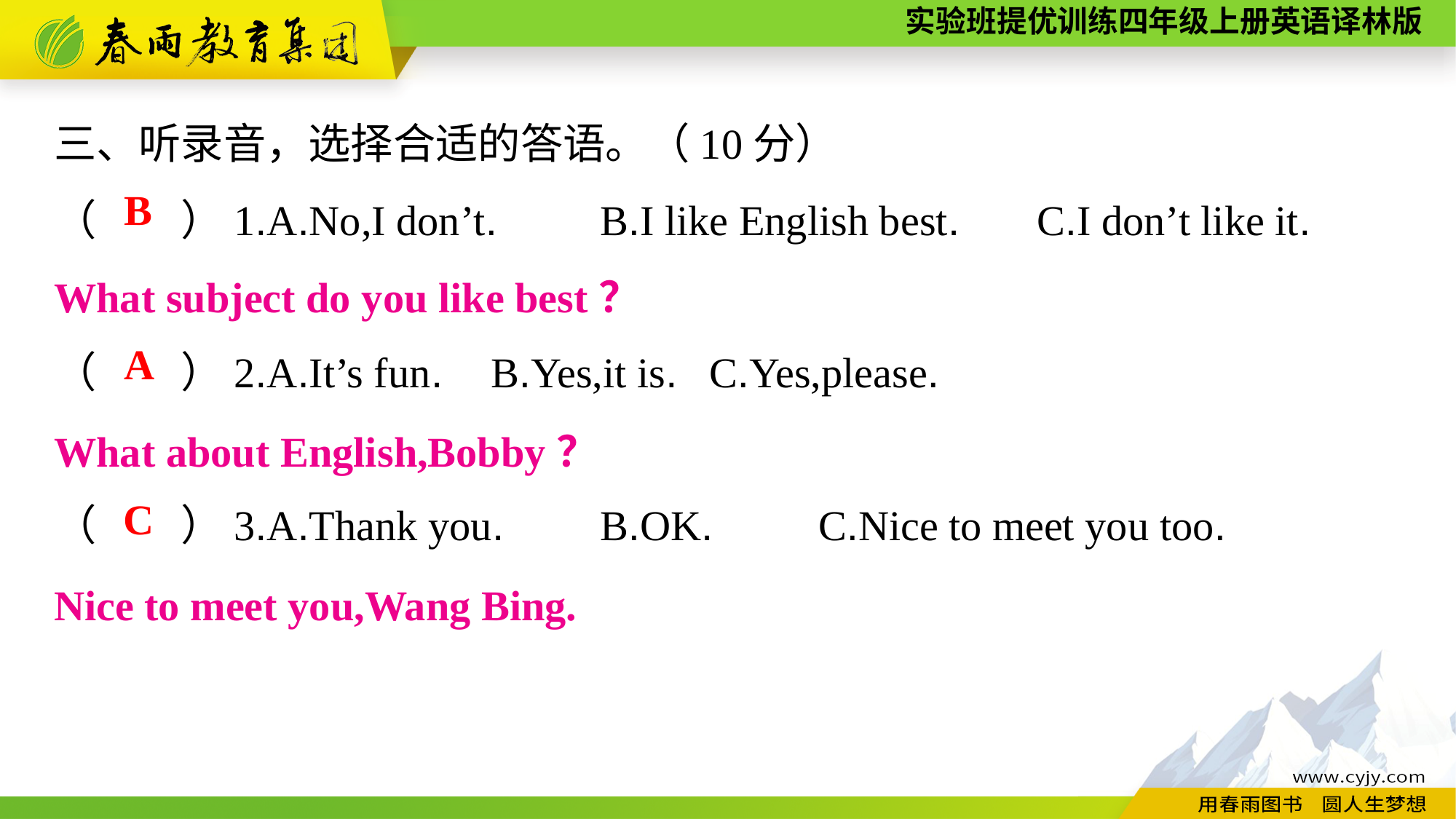

三、听录音，选择合适的答语。（10分）
（　　）1.A.No,I don’t.	B.I like English best.	C.I don’t like it.

（　　）2.A.It’s fun.	B.Yes,it is.	C.Yes,please.

（　　）3.A.Thank you.	B.OK.	C.Nice to meet you too.
B
What subject do you like best？
A
What about English,Bobby？
C
Nice to meet you,Wang Bing.